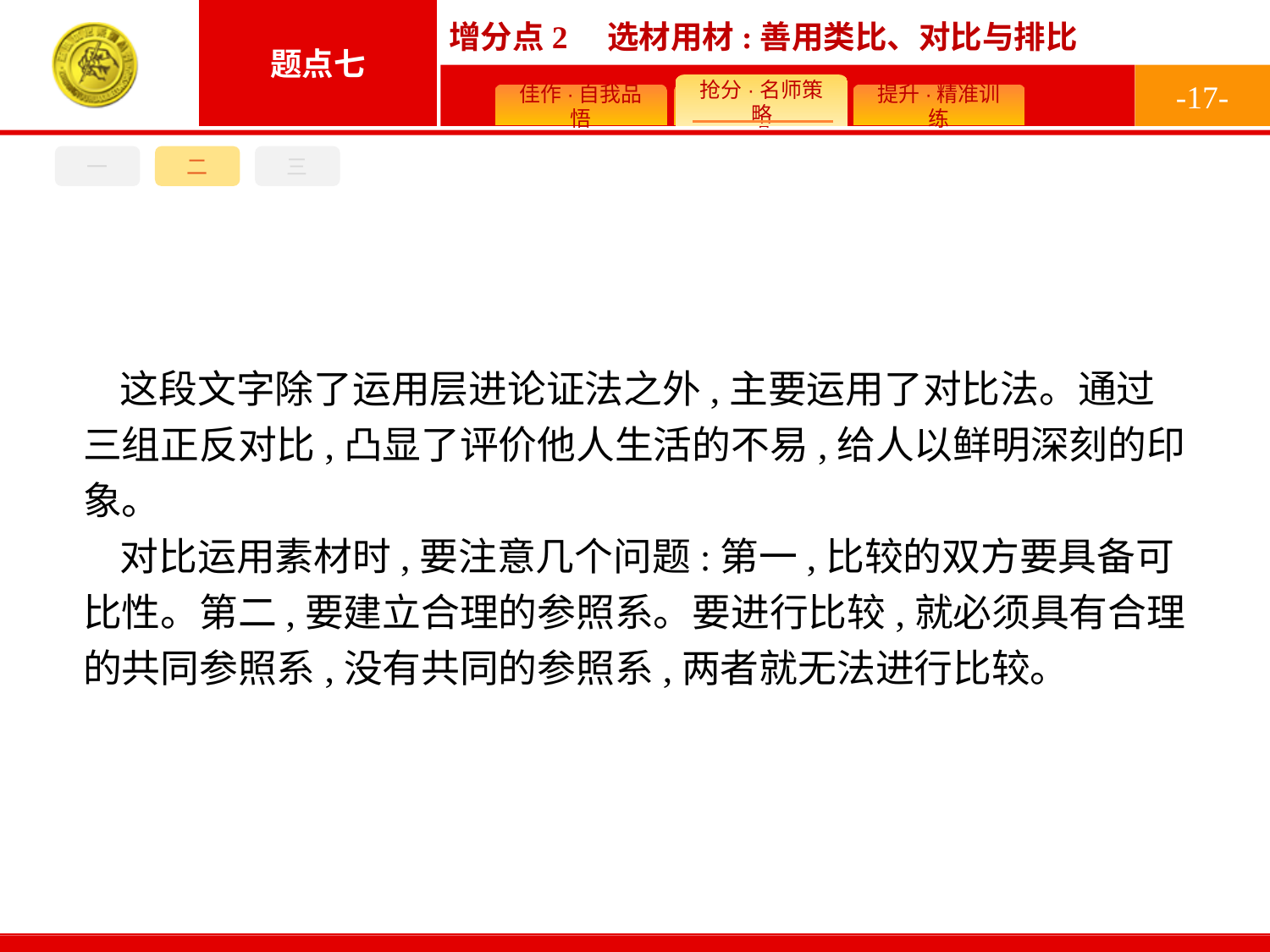

-17-
一
二
三
这段文字除了运用层进论证法之外,主要运用了对比法。通过三组正反对比,凸显了评价他人生活的不易,给人以鲜明深刻的印象。
对比运用素材时,要注意几个问题:第一,比较的双方要具备可比性。第二,要建立合理的参照系。要进行比较,就必须具有合理的共同参照系,没有共同的参照系,两者就无法进行比较。